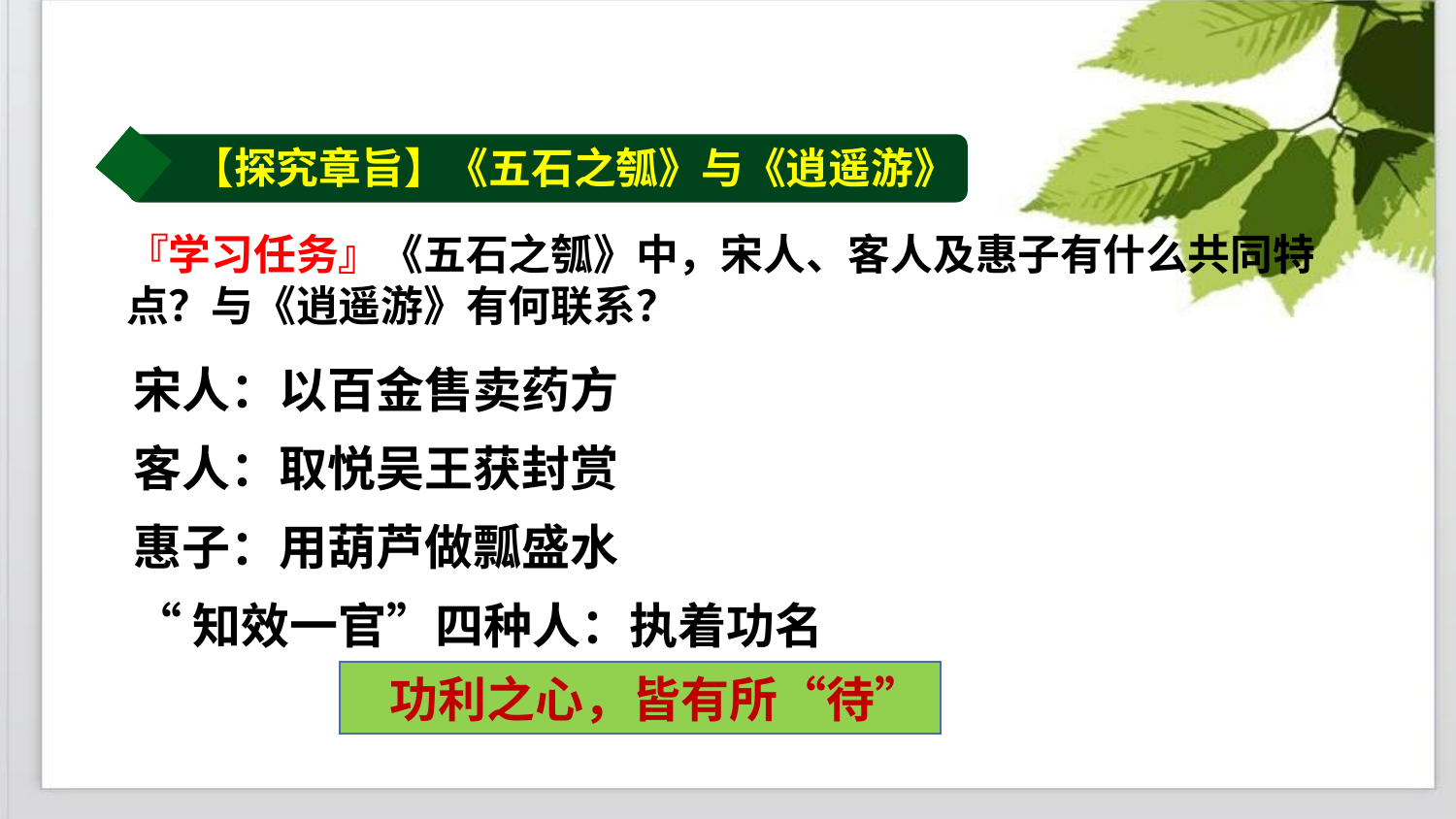

【探究章旨】《五石之瓠》与《逍遥游》

『学习任务』《五石之瓠》中，宋人、客人及惠子有什么共同特点？与《逍遥游》有何联系？
宋人：以百金售卖药方
客人：取悦吴王获封赏
惠子：用葫芦做瓢盛水
“知效一官”四种人：执着功名
  功利之心，皆有所“待”